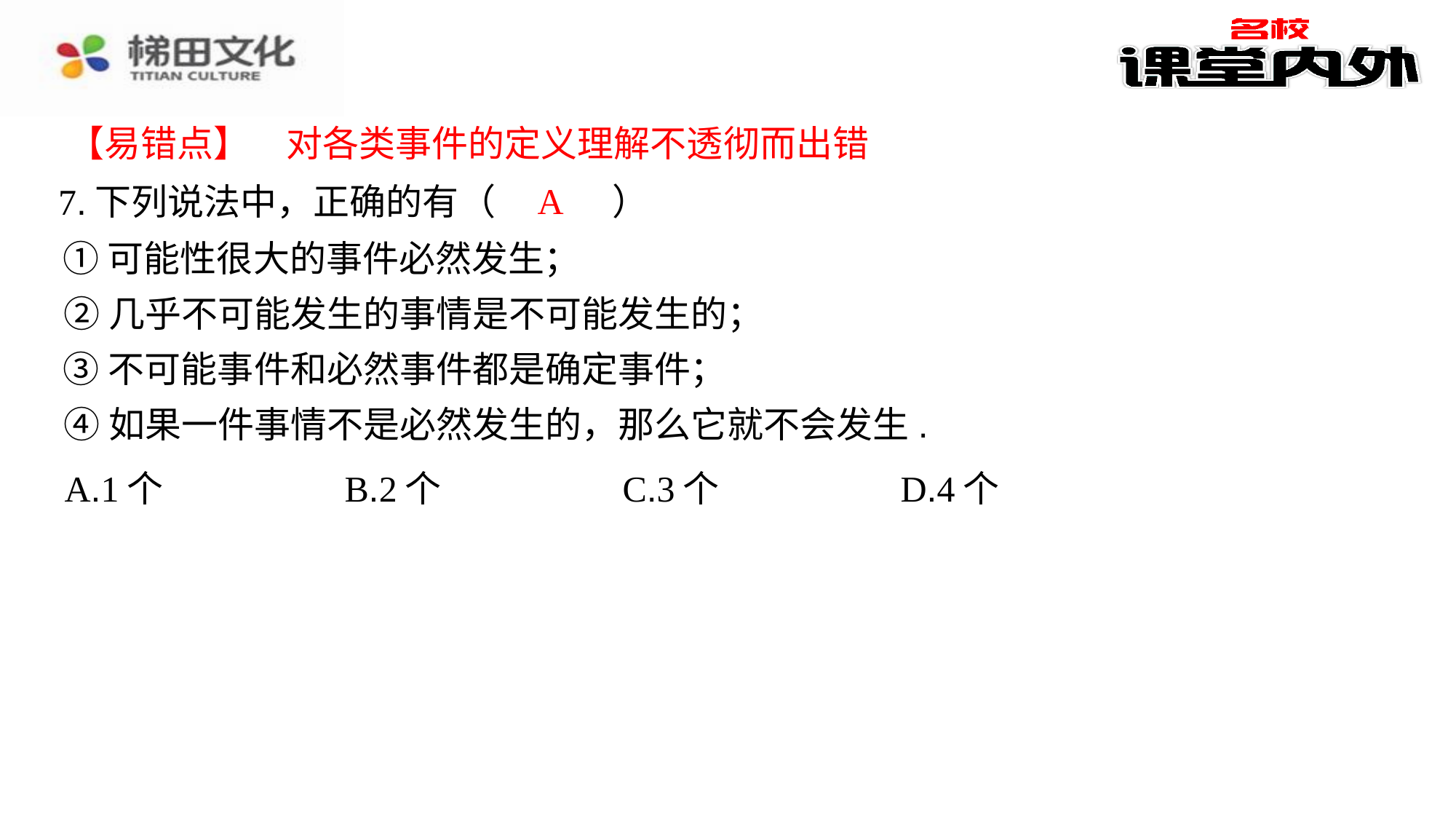

【易错点】　对各类事件的定义理解不透彻而出错
A
7.下列说法中，正确的有（　A　）
①可能性很大的事件必然发生；
②几乎不可能发生的事情是不可能发生的；
③不可能事件和必然事件都是确定事件；
④如果一件事情不是必然发生的，那么它就不会发生.
| A.1个 | B.2个 | C.3个 | D.4个 |
| --- | --- | --- | --- |